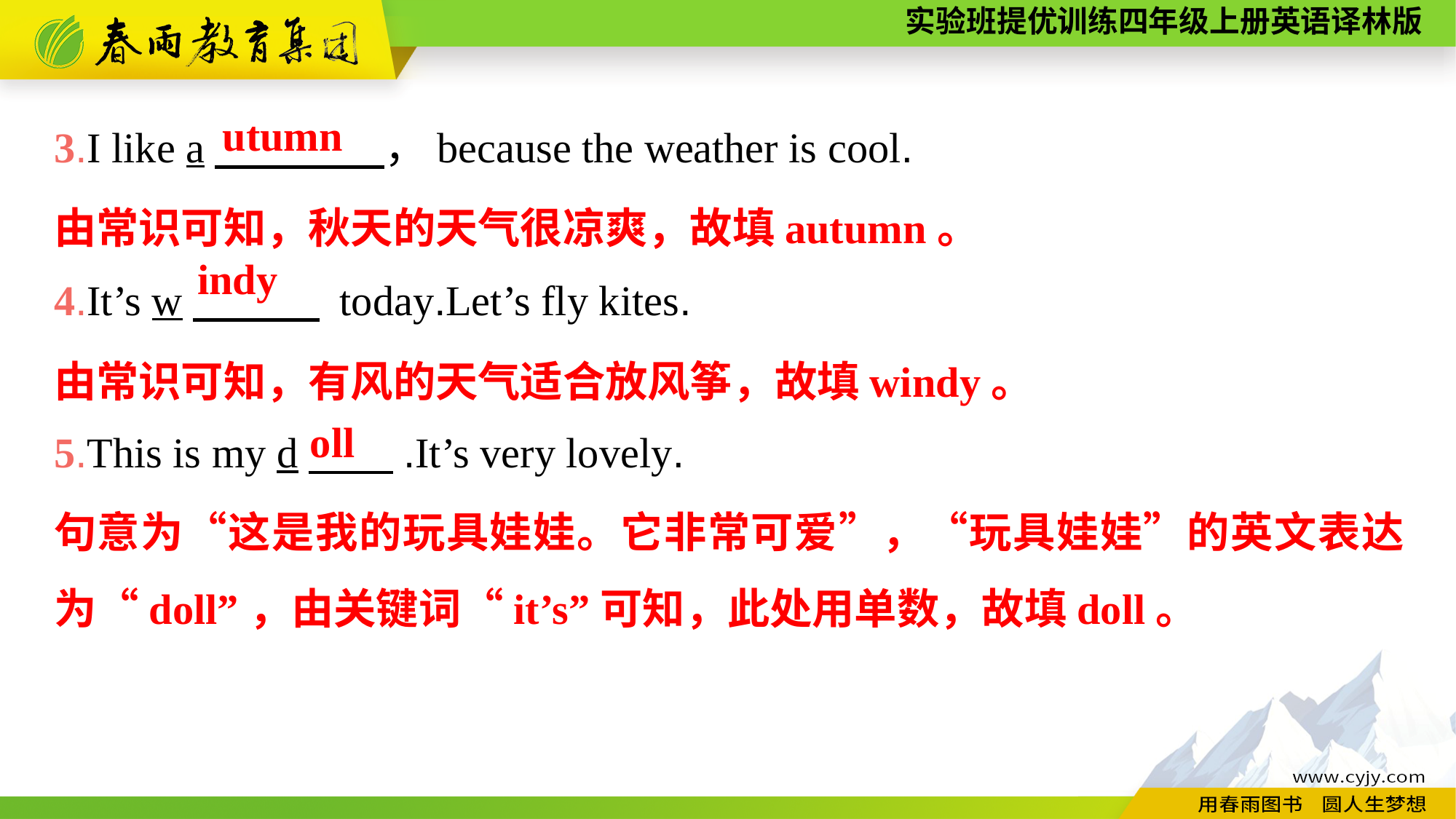

3.I like a　　　　，because the weather is cool.

4.It’s w　　　 today.Let’s fly kites.

5.This is my d　　.It’s very lovely.
utumn
由常识可知，秋天的天气很凉爽，故填autumn。
indy
由常识可知，有风的天气适合放风筝，故填windy。
oll
句意为“这是我的玩具娃娃。它非常可爱”，“玩具娃娃”的英文表达为“doll”，由关键词“it’s”可知，此处用单数，故填doll。